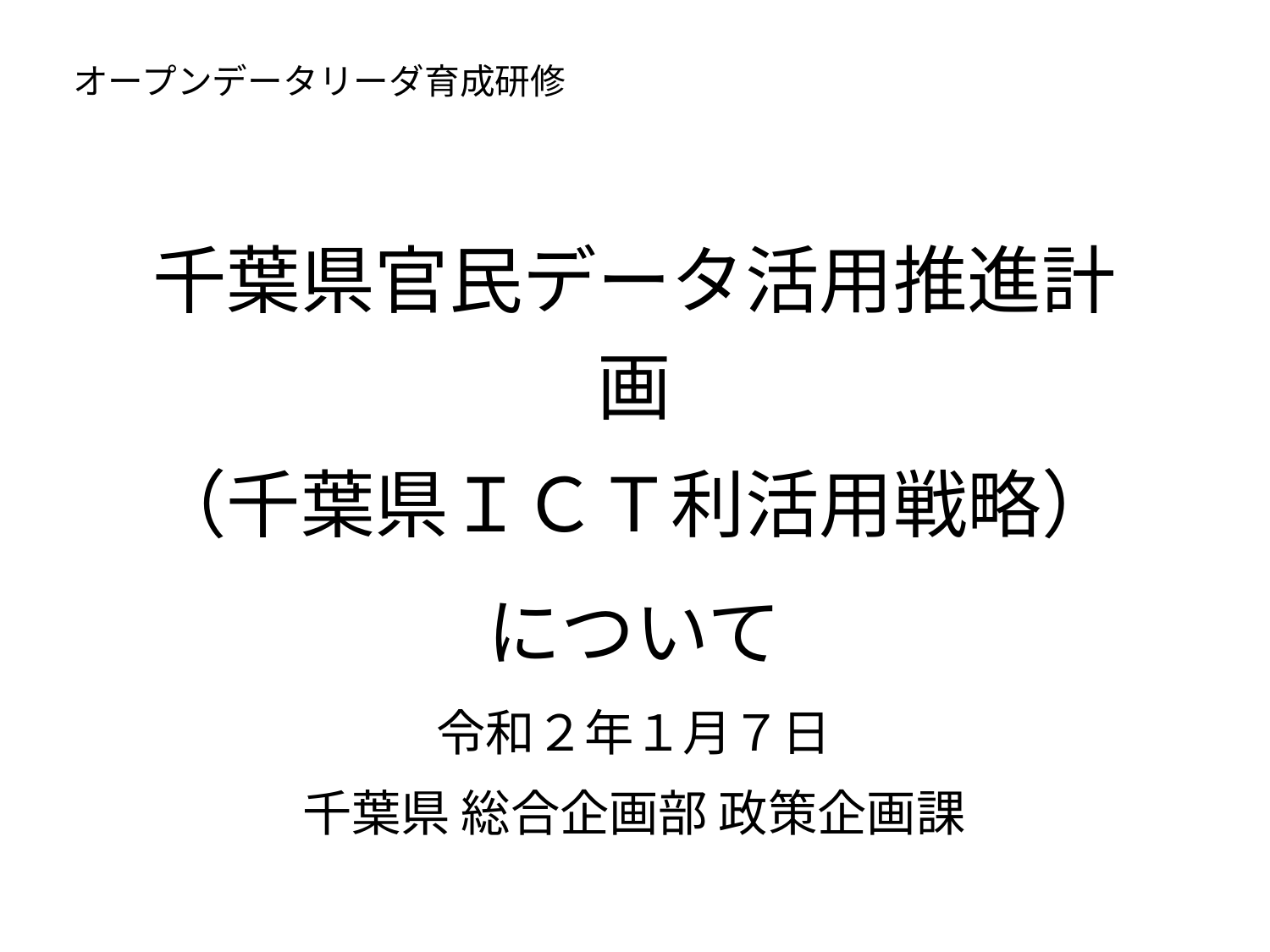

オープンデータリーダ育成研修
千葉県官民データ活用推進計画
（千葉県ＩＣＴ利活用戦略）
について
令和２年１月７日
千葉県 総合企画部 政策企画課